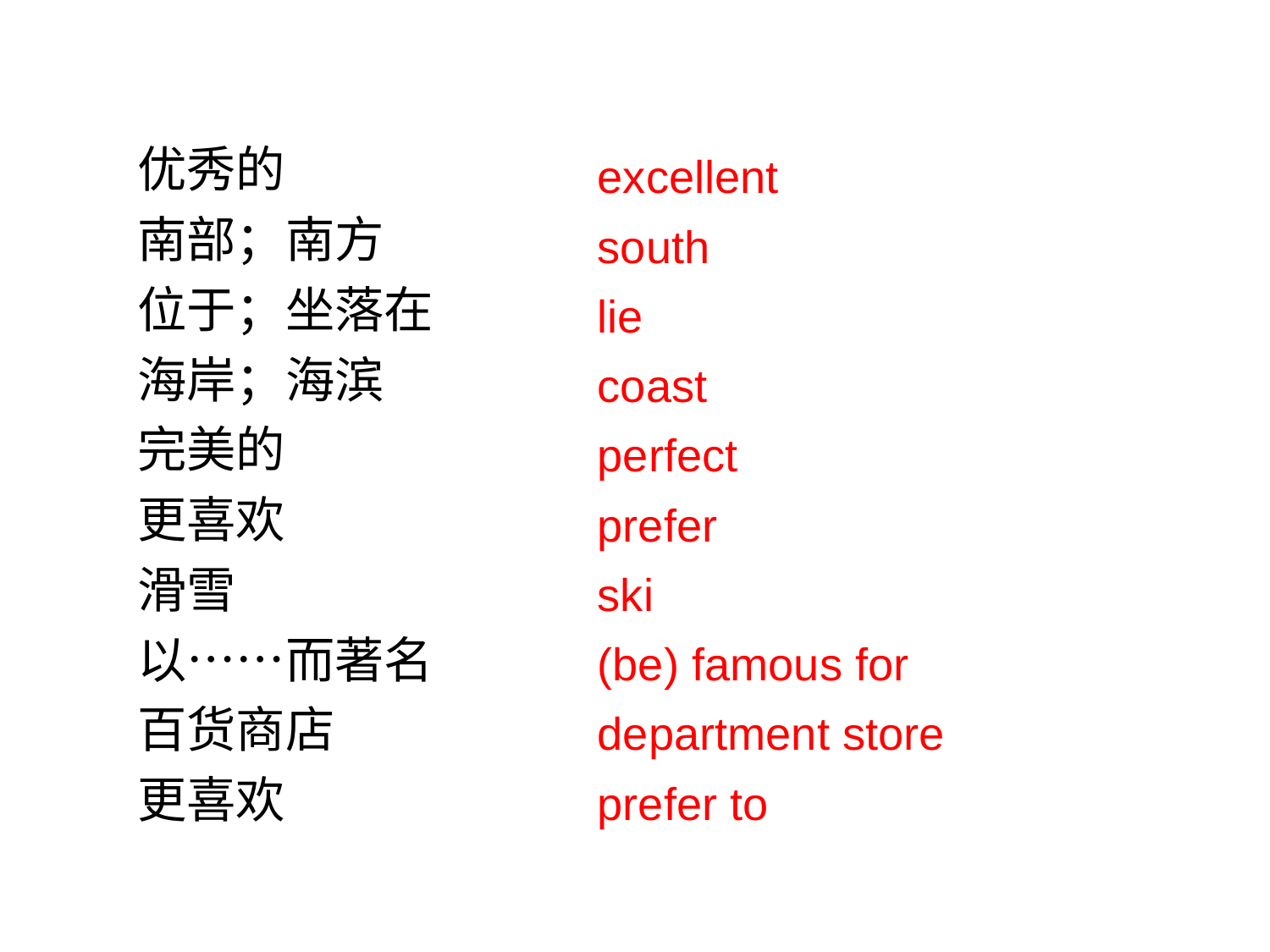

优秀的
南部；南方
位于；坐落在
海岸；海滨
完美的
更喜欢
滑雪
以……而著名
百货商店
更喜欢
excellent
south
lie
coast
perfect
prefer
ski
(be) famous for
department store
prefer to